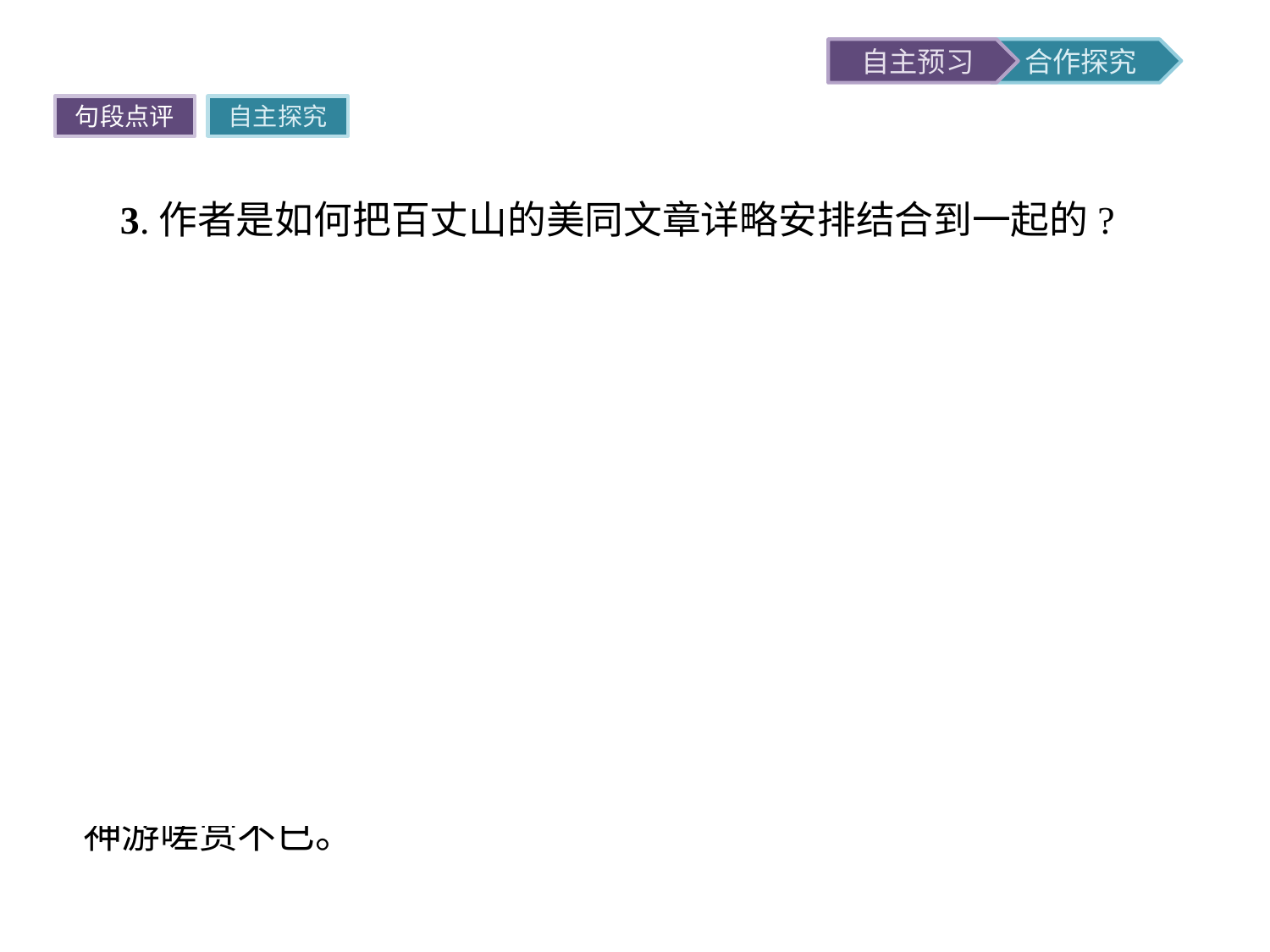

句段点评
自主探究
3.作者是如何把百丈山的美同文章详略安排结合到一起的?
提示作者的审美判断决定了景物的可观与不可观,安排了呼应的艺术结构,从而相应地规定了文字详略的差异。简言之,可观处则详写,不可观处则从略。本文具有将景点叙述的安排和结构的呼应相结合的特点,由于详略安排,那条对称呼应的结构线索就显得更为明晰。略写处一笔带过,略无滞碍;详写处必细为描绘,从多个层次、角度来显示百丈山的优美姿态。如次段山门前后诸景点的描述历历如绘,细数途中经见的诸多景象。在详略安排中作者又能突出重点,这段描写以“涧”为中心,以水的描写为重点。“苍藤古木”的掩映,“水皆清澈,自高淙下,其声溅溅然”的恬静,“风来两峡间,终日不绝”的神韵,幽静怡人,清冽爽心,让人神游嗟赏不已。